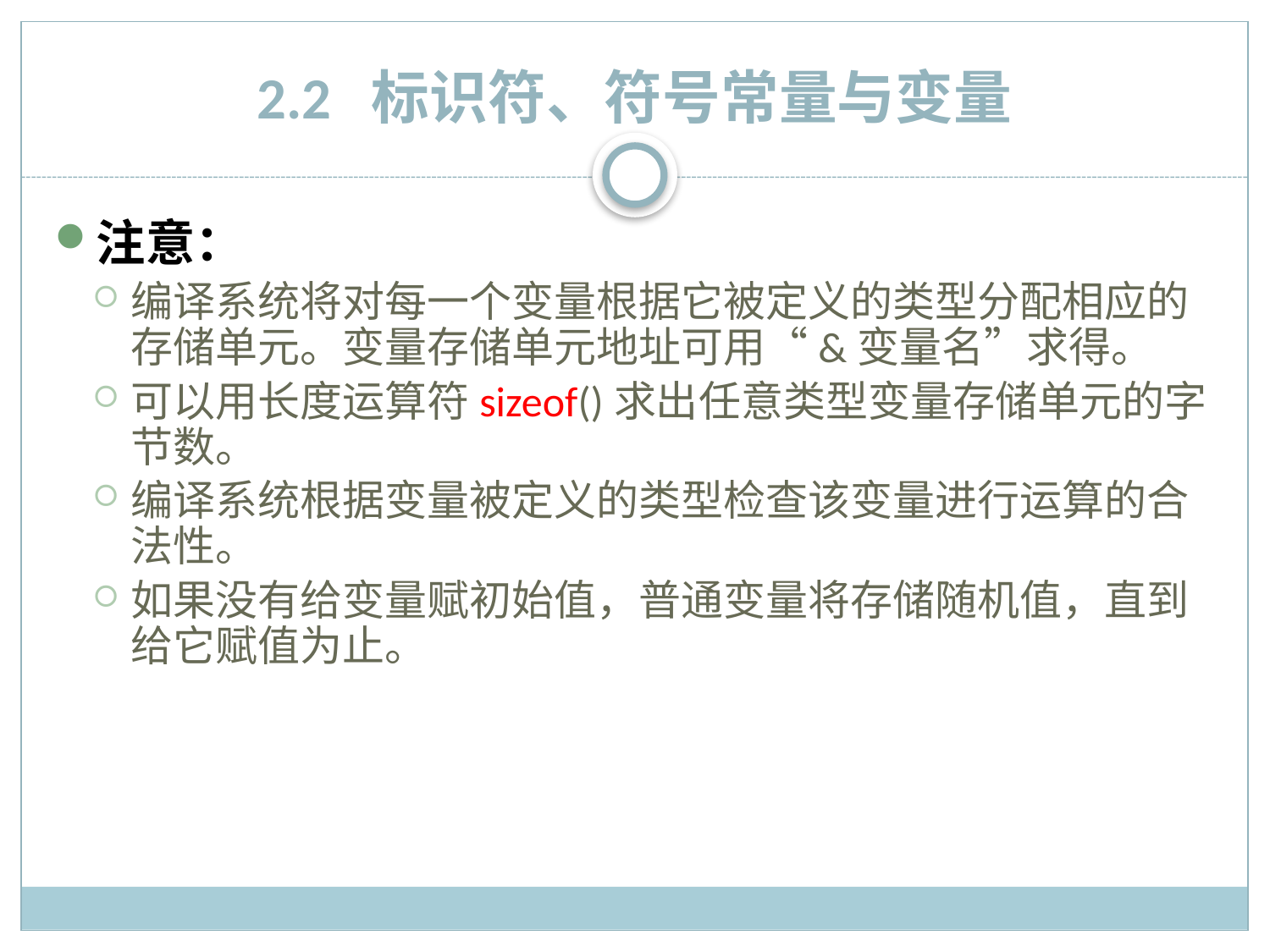

# 2.2  标识符、符号常量与变量
注意：
编译系统将对每一个变量根据它被定义的类型分配相应的存储单元。变量存储单元地址可用“&变量名”求得。
可以用长度运算符sizeof()求出任意类型变量存储单元的字节数。
编译系统根据变量被定义的类型检查该变量进行运算的合法性。
如果没有给变量赋初始值，普通变量将存储随机值，直到给它赋值为止。